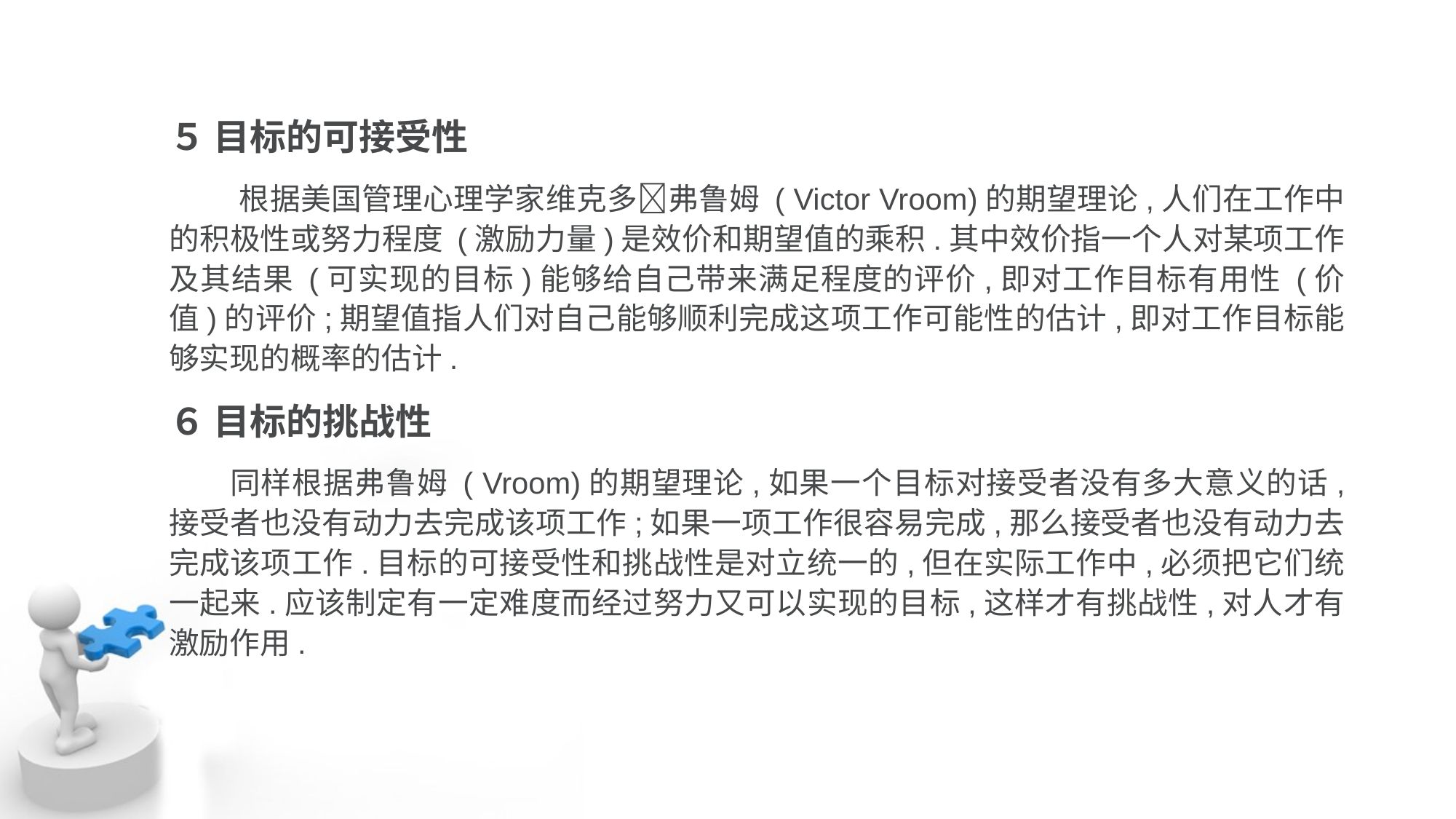

５ 目标的可接受性
         根据美国管理心理学家维克多􀅰弗鲁姆 ( Victor Vroom)的期望理论,人们在工作中 的积极性或努力程度 (激励力量)是效价和期望值的乘积.其中效价指一个人对某项工作 及其结果 (可实现的目标)能够给自己带来满足程度的评价,即对工作目标有用性 (价 值)的评价;期望值指人们对自己能够顺利完成这项工作可能性的估计,即对工作目标能 够实现的概率的估计.
６ 目标的挑战性
       同样根据弗鲁姆 ( Vroom)的期望理论,如果一个目标对接受者没有多大意义的话, 接受者也没有动力去完成该项工作;如果一项工作很容易完成,那么接受者也没有动力去 完成该项工作.目标的可接受性和挑战性是对立统一的,但在实际工作中,必须把它们统 一起来.应该制定有一定难度而经过努力又可以实现的目标,这样才有挑战性,对人才有 激励作用.